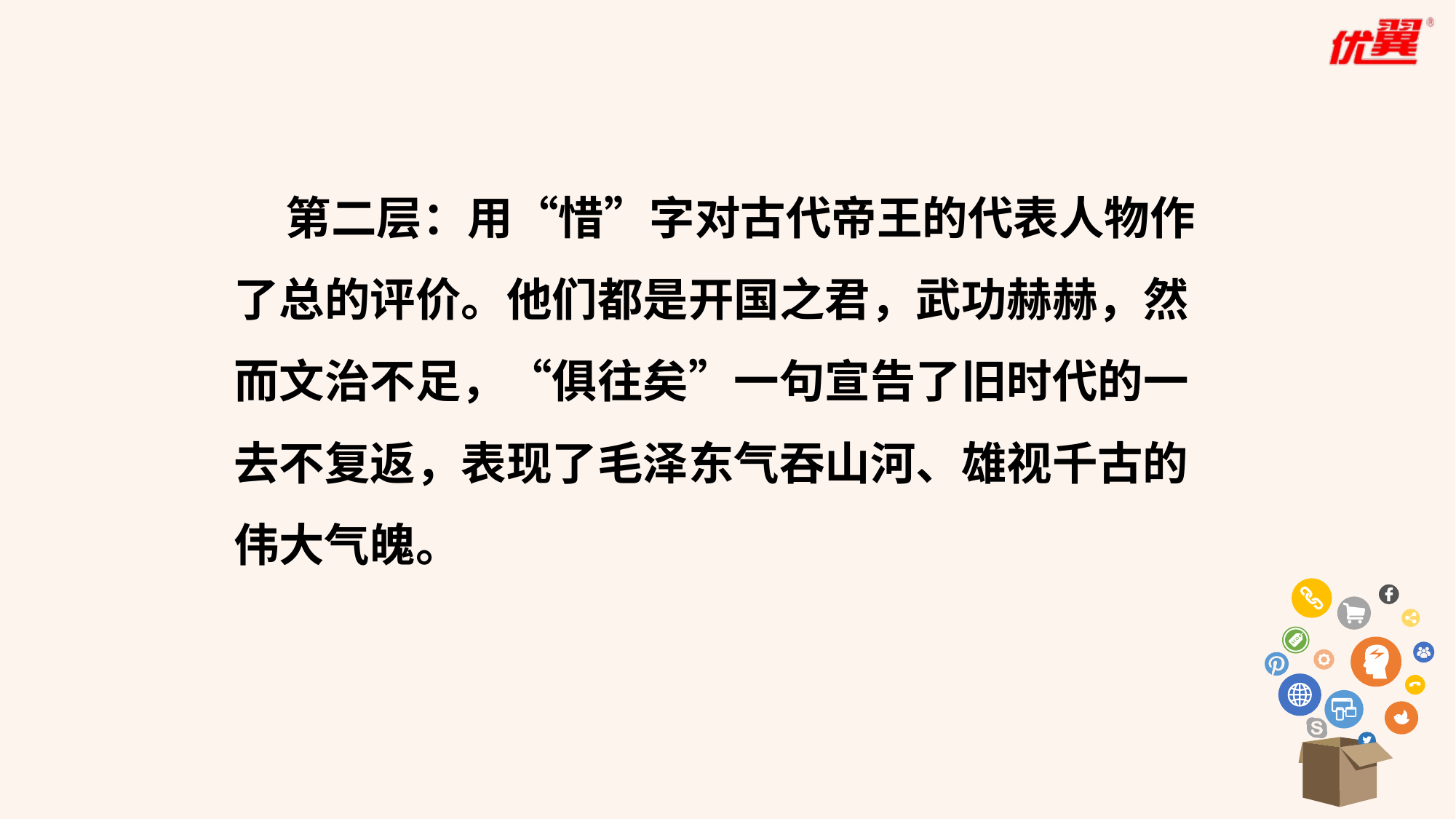

第二层：用“惜”字对古代帝王的代表人物作了总的评价。他们都是开国之君，武功赫赫，然而文治不足，“俱往矣”一句宣告了旧时代的一去不复返，表现了毛泽东气吞山河、雄视千古的伟大气魄。